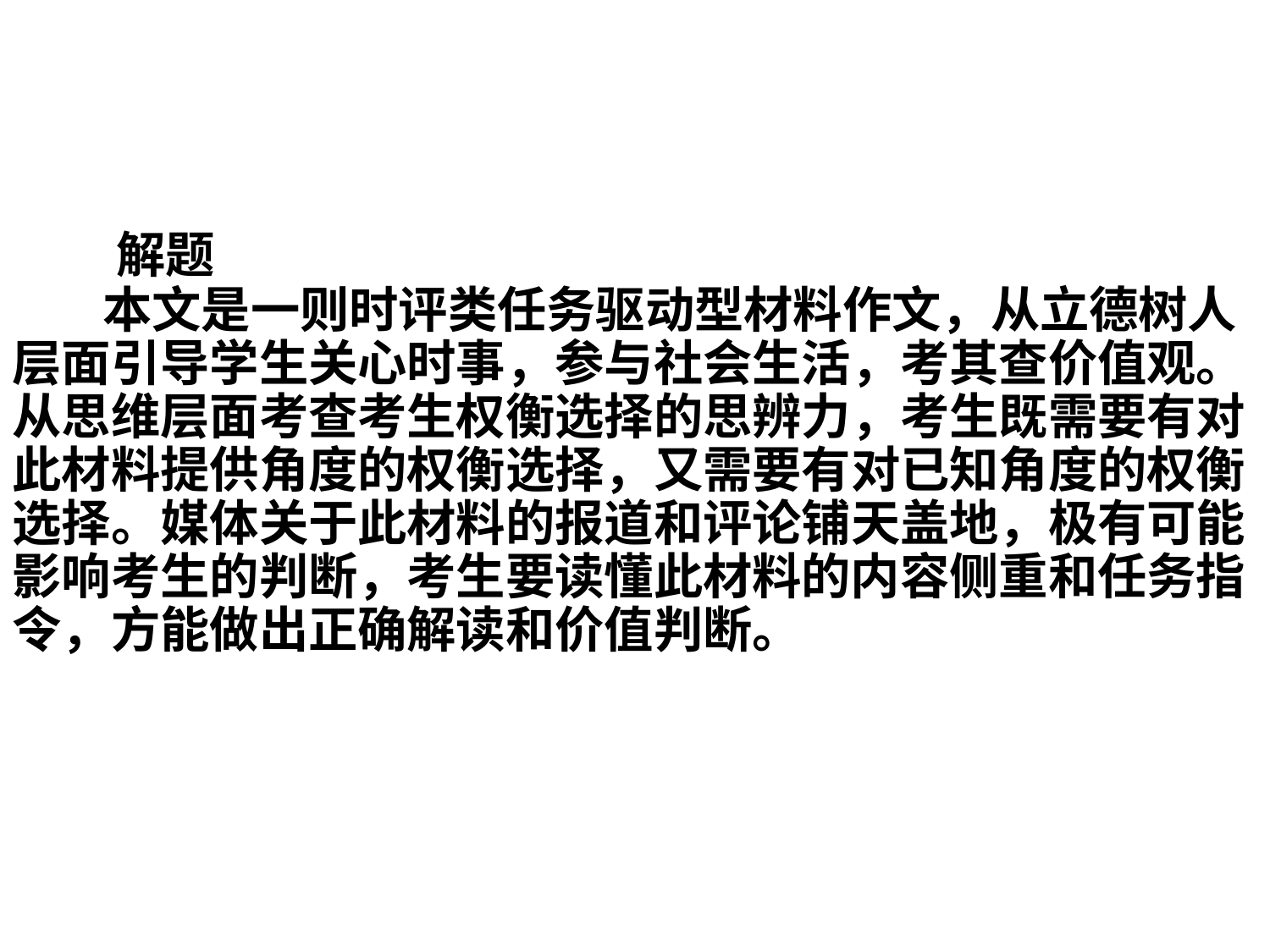

解题
       本文是一则时评类任务驱动型材料作文，从立德树人层面引导学生关心时事，参与社会生活，考其查价值观。从思维层面考查考生权衡选择的思辨力，考生既需要有对此材料提供角度的权衡选择，又需要有对已知角度的权衡选择。媒体关于此材料的报道和评论铺天盖地，极有可能影响考生的判断，考生要读懂此材料的内容侧重和任务指令，方能做出正确解读和价值判断。